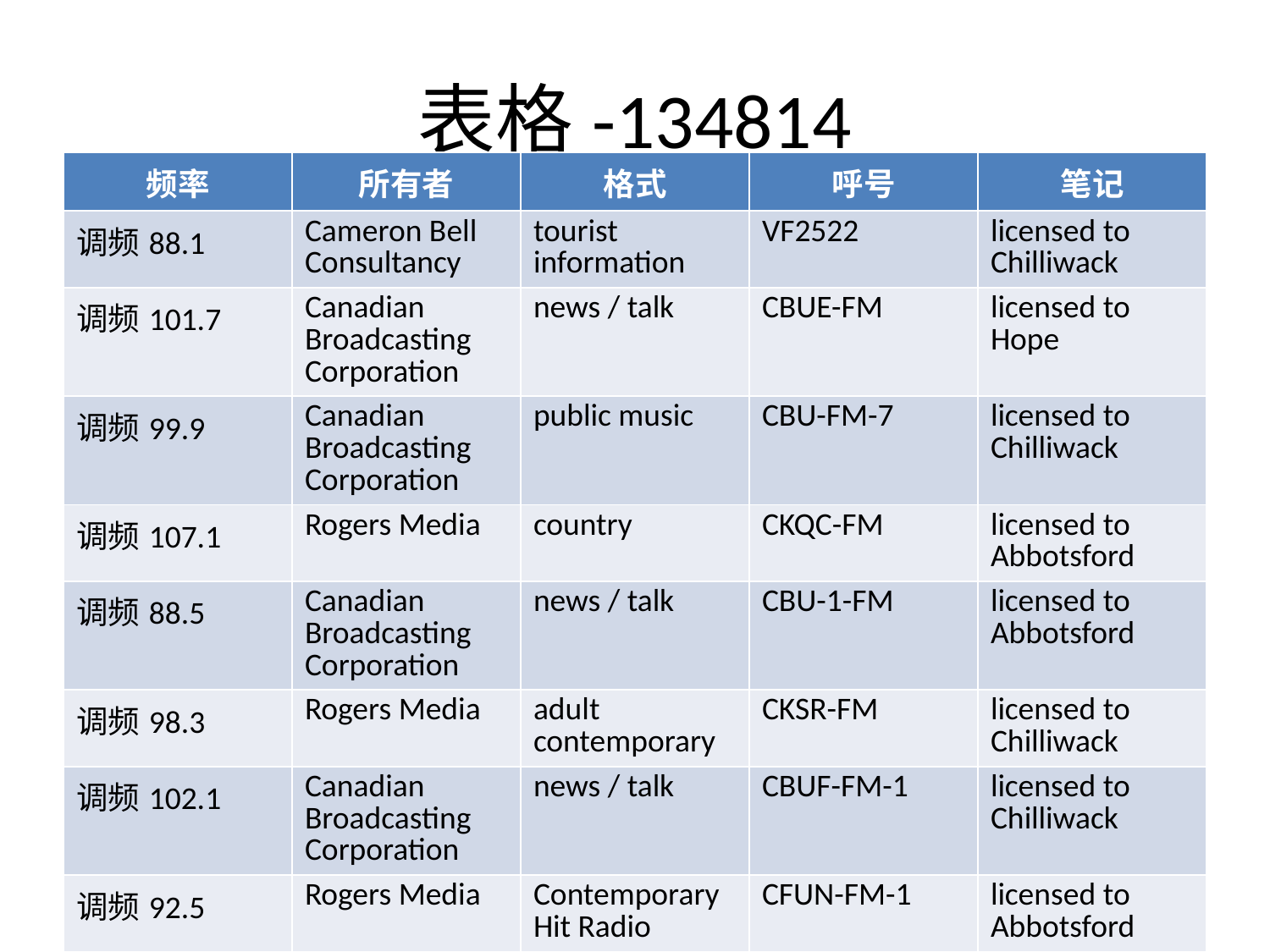

# 表格-134814
| 频率 | 所有者 | 格式 | 呼号 | 笔记 |
| --- | --- | --- | --- | --- |
| 调频88.1 | Cameron Bell Consultancy | tourist information | VF2522 | licensed to Chilliwack |
| 调频101.7 | Canadian Broadcasting Corporation | news / talk | CBUE-FM | licensed to Hope |
| 调频99.9 | Canadian Broadcasting Corporation | public music | CBU-FM-7 | licensed to Chilliwack |
| 调频107.1 | Rogers Media | country | CKQC-FM | licensed to Abbotsford |
| 调频88.5 | Canadian Broadcasting Corporation | news / talk | CBU-1-FM | licensed to Abbotsford |
| 调频98.3 | Rogers Media | adult contemporary | CKSR-FM | licensed to Chilliwack |
| 调频102.1 | Canadian Broadcasting Corporation | news / talk | CBUF-FM-1 | licensed to Chilliwack |
| 调频92.5 | Rogers Media | Contemporary Hit Radio | CFUN-FM-1 | licensed to Abbotsford |
| 调频96.7 | Canadian Broadcasting Corporation | news / talk | CBYH-FM | licensed to Harrison Hot Springs |
| 调频107.5 | Rogers Media | Contemporary Hit Radio | CFUN-FM | licensed to Chilliwack |
| 调频100.5 | Rogers Media | adult contemporary | CFSR-FM | licensed to Hope |
| 调频91.7 | Canadian Broadcasting Corporation | news / talk | CBYF-FM | licensed to Chilliwack |
| 调频101.7 | University of the Fraser Valley | campus radio | CIVL-FM | licensed to Abbotsford |
| 调频89.5 | FABMAR Communications | active rock | CHWK-FM | licensed to Chilliwack |